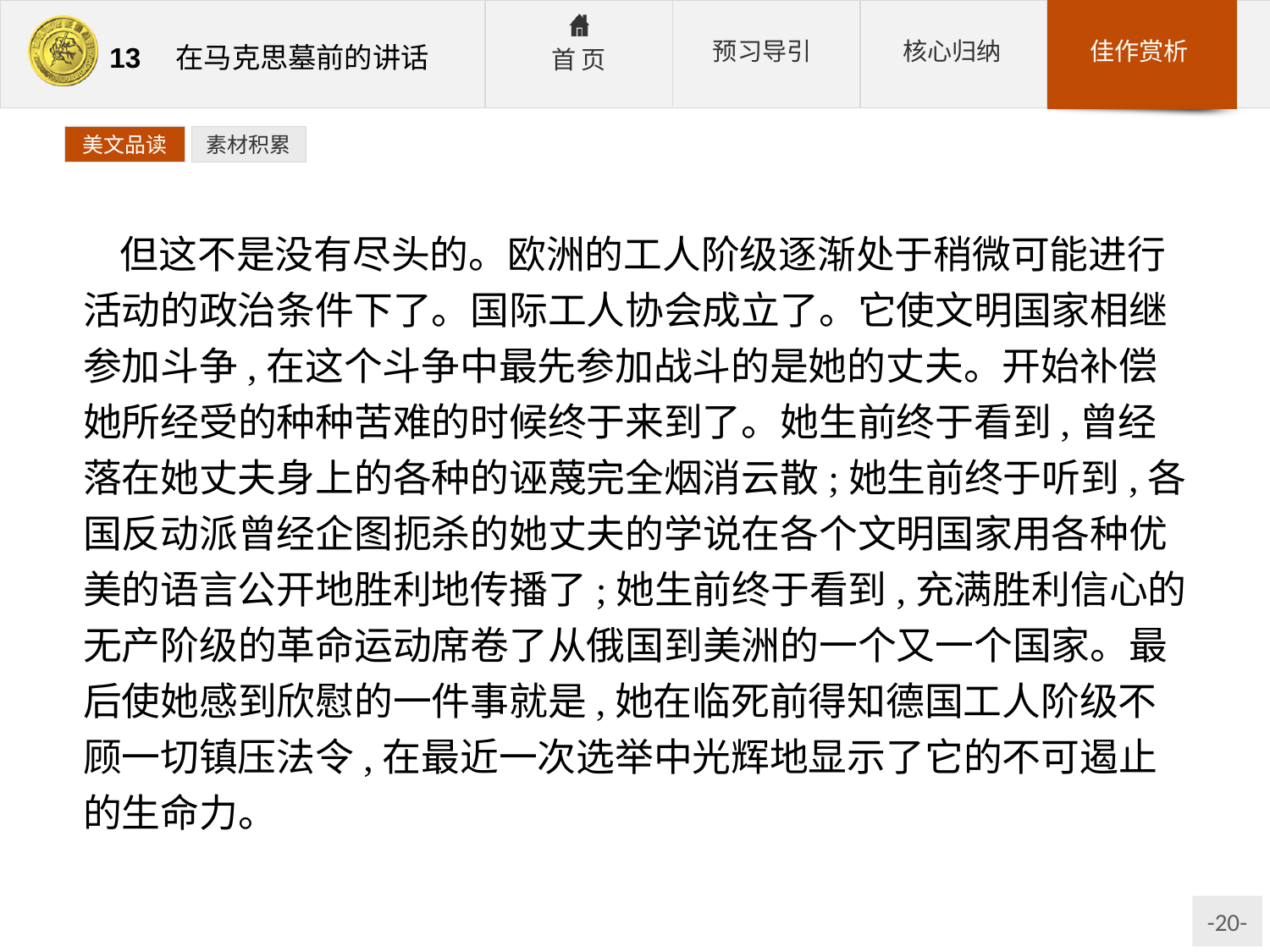

美文品读
素材积累
但这不是没有尽头的。欧洲的工人阶级逐渐处于稍微可能进行活动的政治条件下了。国际工人协会成立了。它使文明国家相继参加斗争,在这个斗争中最先参加战斗的是她的丈夫。开始补偿她所经受的种种苦难的时候终于来到了。她生前终于看到,曾经落在她丈夫身上的各种的诬蔑完全烟消云散;她生前终于听到,各国反动派曾经企图扼杀的她丈夫的学说在各个文明国家用各种优美的语言公开地胜利地传播了;她生前终于看到,充满胜利信心的无产阶级的革命运动席卷了从俄国到美洲的一个又一个国家。最后使她感到欣慰的一件事就是,她在临死前得知德国工人阶级不顾一切镇压法令,在最近一次选举中光辉地显示了它的不可遏止的生命力。